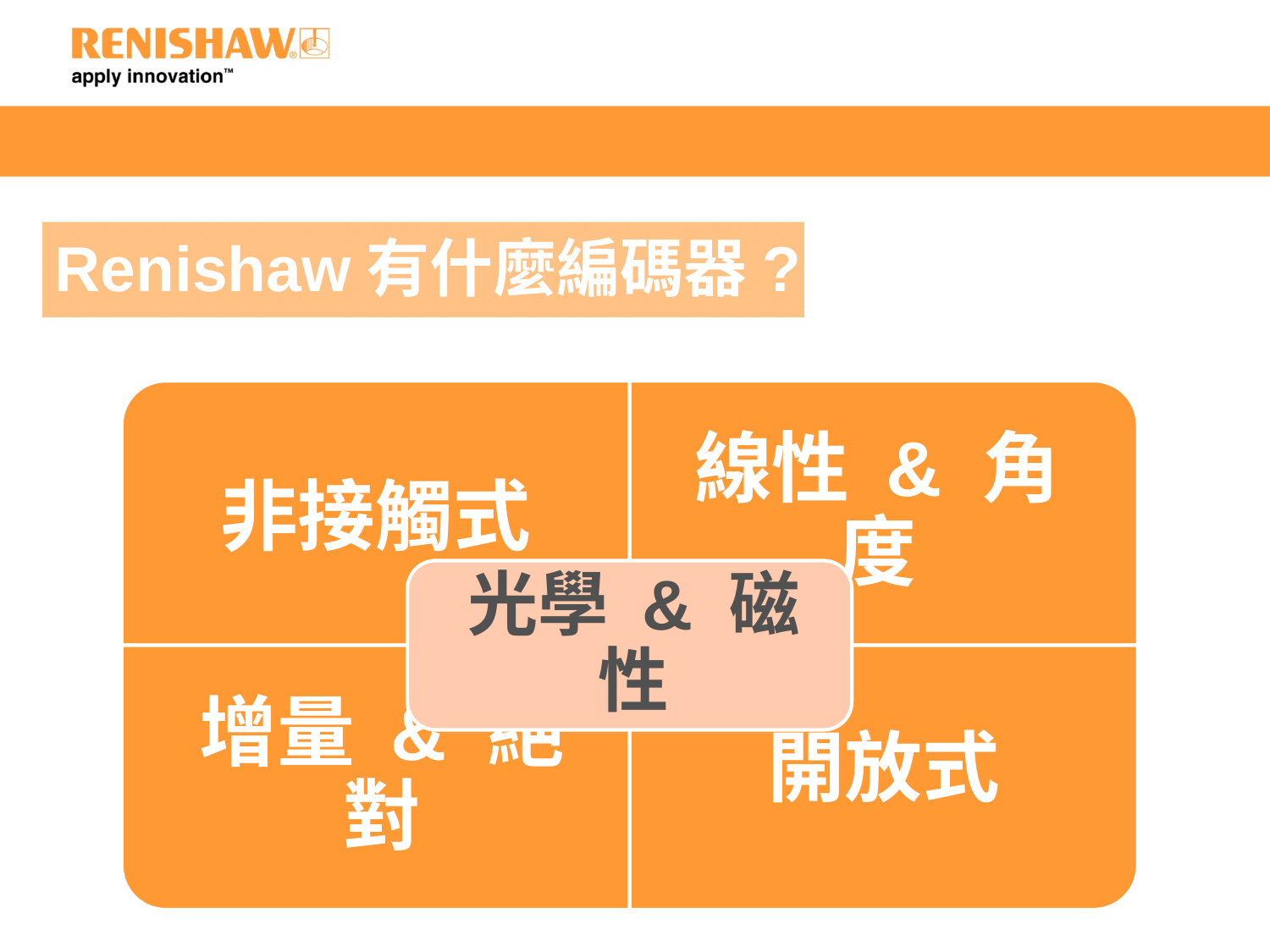

# Renishaw有什麼編碼器?
非接觸式
線性 & 角度
增量 & 絕對
開放式
光學 & 磁性